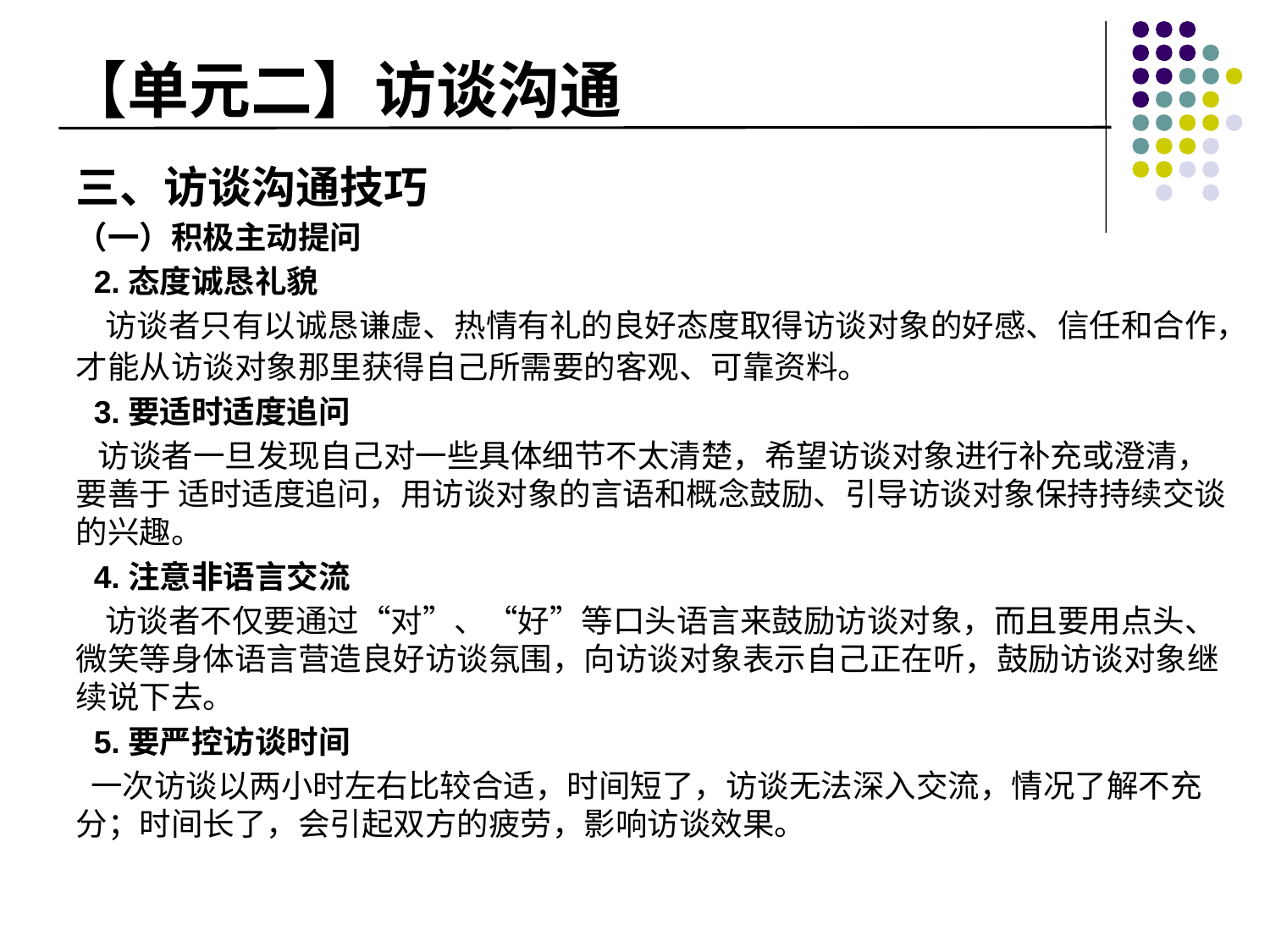

# 【单元二】访谈沟通
三、访谈沟通技巧
（一）积极主动提问
  2.态度诚恳礼貌
   访谈者只有以诚恳谦虚、热情有礼的良好态度取得访谈对象的好感、信任和合作，才能从访谈对象那里获得自己所需要的客观、可靠资料。
  3.要适时适度追问
  访谈者一旦发现自己对一些具体细节不太清楚，希望访谈对象进行补充或澄清，要善于 适时适度追问，用访谈对象的言语和概念鼓励、引导访谈对象保持持续交谈的兴趣。
  4.注意非语言交流
   访谈者不仅要通过“对”、“好”等口头语言来鼓励访谈对象，而且要用点头、微笑等身体语言营造良好访谈氛围，向访谈对象表示自己正在听，鼓励访谈对象继续说下去。
  5.要严控访谈时间
 一次访谈以两小时左右比较合适，时间短了，访谈无法深入交流，情况了解不充分；时间长了，会引起双方的疲劳，影响访谈效果。